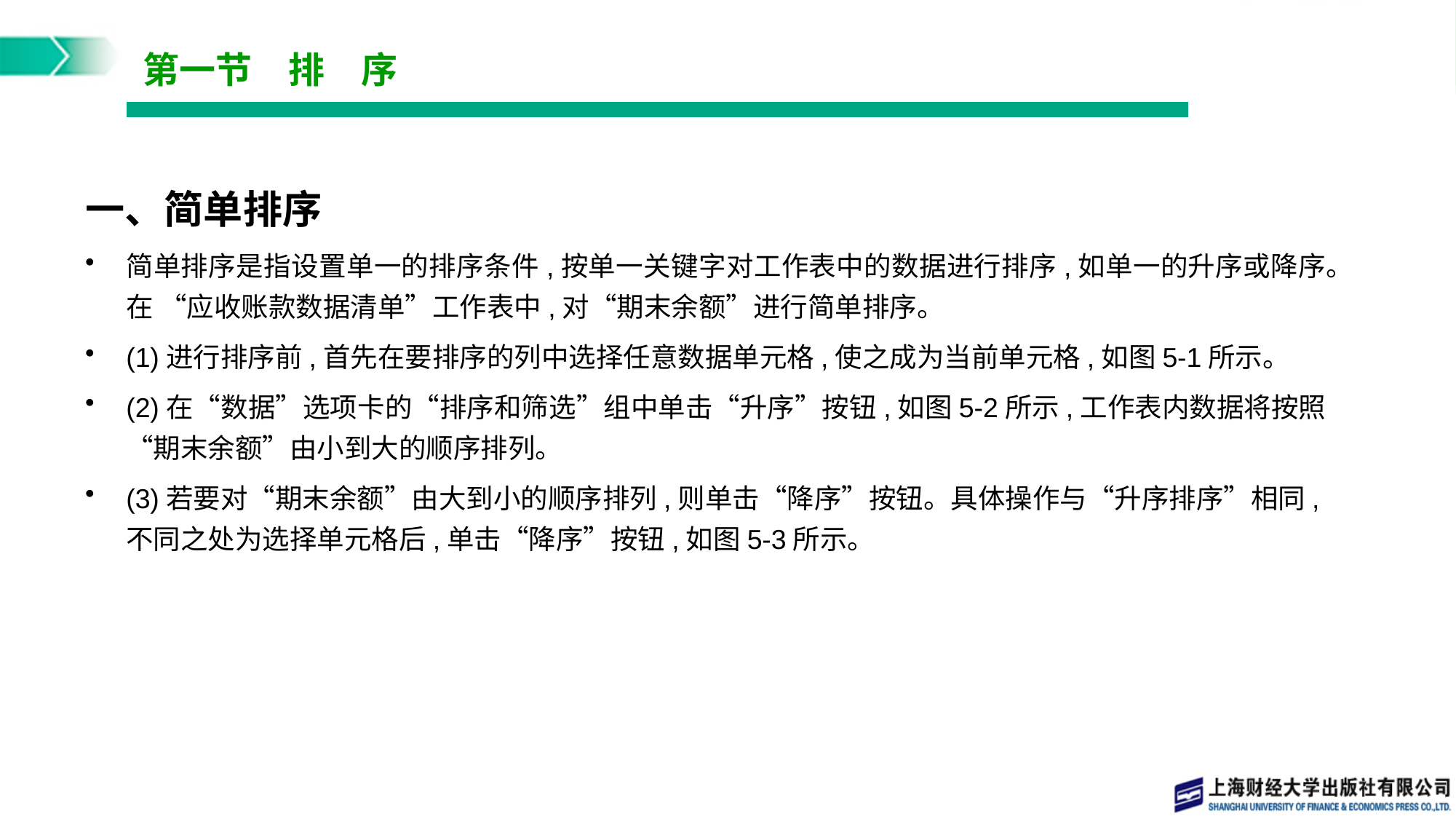

# 第一节　排　序
一、简单排序
简单排序是指设置单一的排序条件,按单一关键字对工作表中的数据进行排序,如单一的升序或降序。在 “应收账款数据清单”工作表中,对“期末余额”进行简单排序。
(1)进行排序前,首先在要排序的列中选择任意数据单元格,使之成为当前单元格,如图5-1所示。
(2)在“数据”选项卡的“排序和筛选”组中单击“升序”按钮,如图5-2所示,工作表内数据将按照“期末余额”由小到大的顺序排列。
(3)若要对“期末余额”由大到小的顺序排列,则单击“降序”按钮。具体操作与“升序排序”相同,不同之处为选择单元格后,单击“降序”按钮,如图5-3所示。